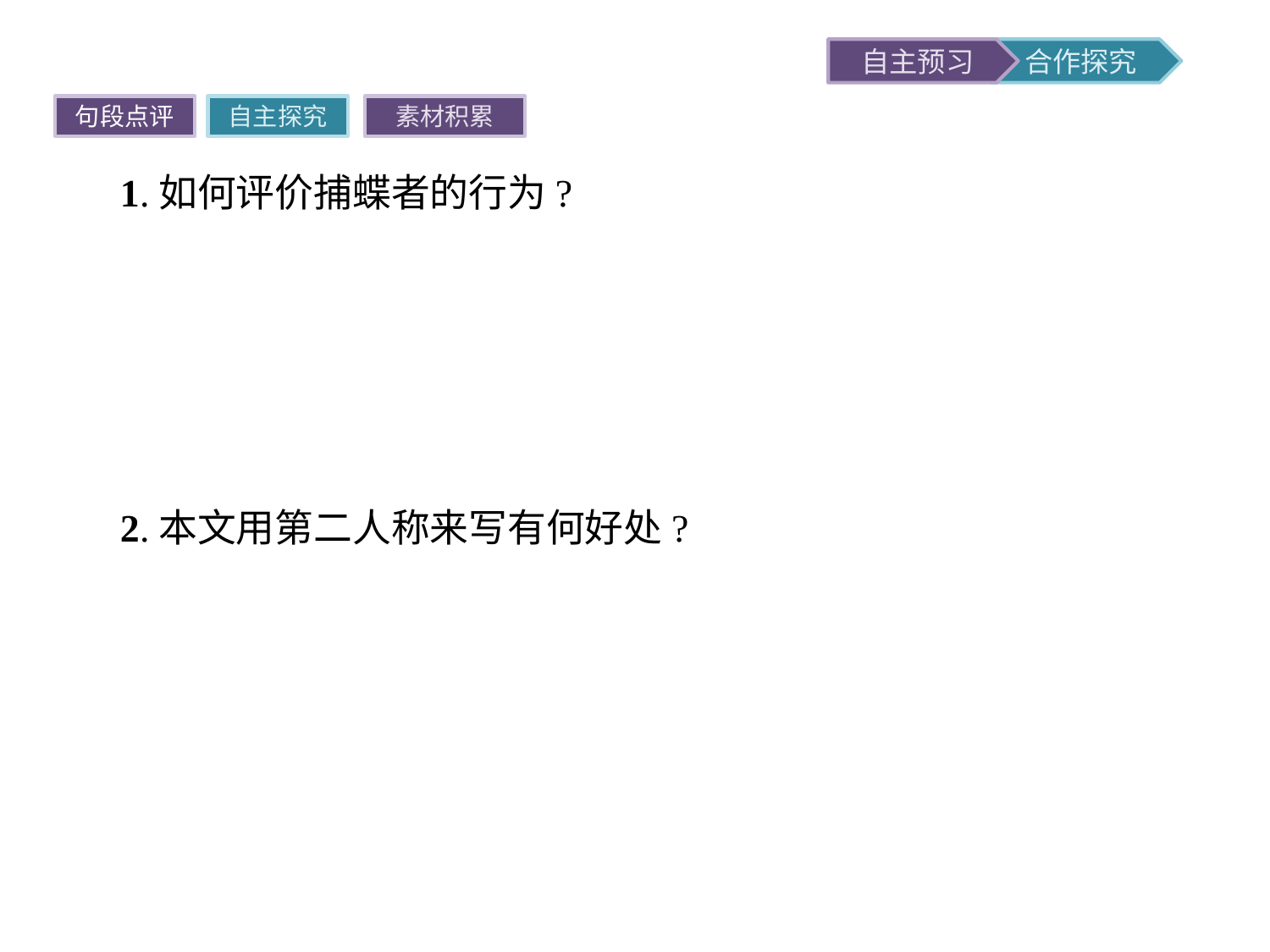

句段点评
自主探究
素材积累
1.如何评价捕蝶者的行为?
提示生命是无价的,不管利用什么借口,哪怕是打着“美”的旗号,也没有权利以牺牲生命的代价去获取。众生平等,万物有灵,人作为世界的一分子,应该以一种敬畏生命、呵护生命的态度来面对自我与他者。在追求美和扼杀生命的悖论中,请独立思考生命与美的意义。
2.本文用第二人称来写有何好处?
提示人称的变化对表达思想、抒发情感具有特定的影响。作者用第二人称写作,这样既以客观的眼光来看待捕蝶者的所作所为,同时又能深入披露捕蝶者的内心世界,展现其思想情感。如果将“你”换成“我”,那么就很难以一种客观批判的眼光来表述捕蝶者的思想行为。